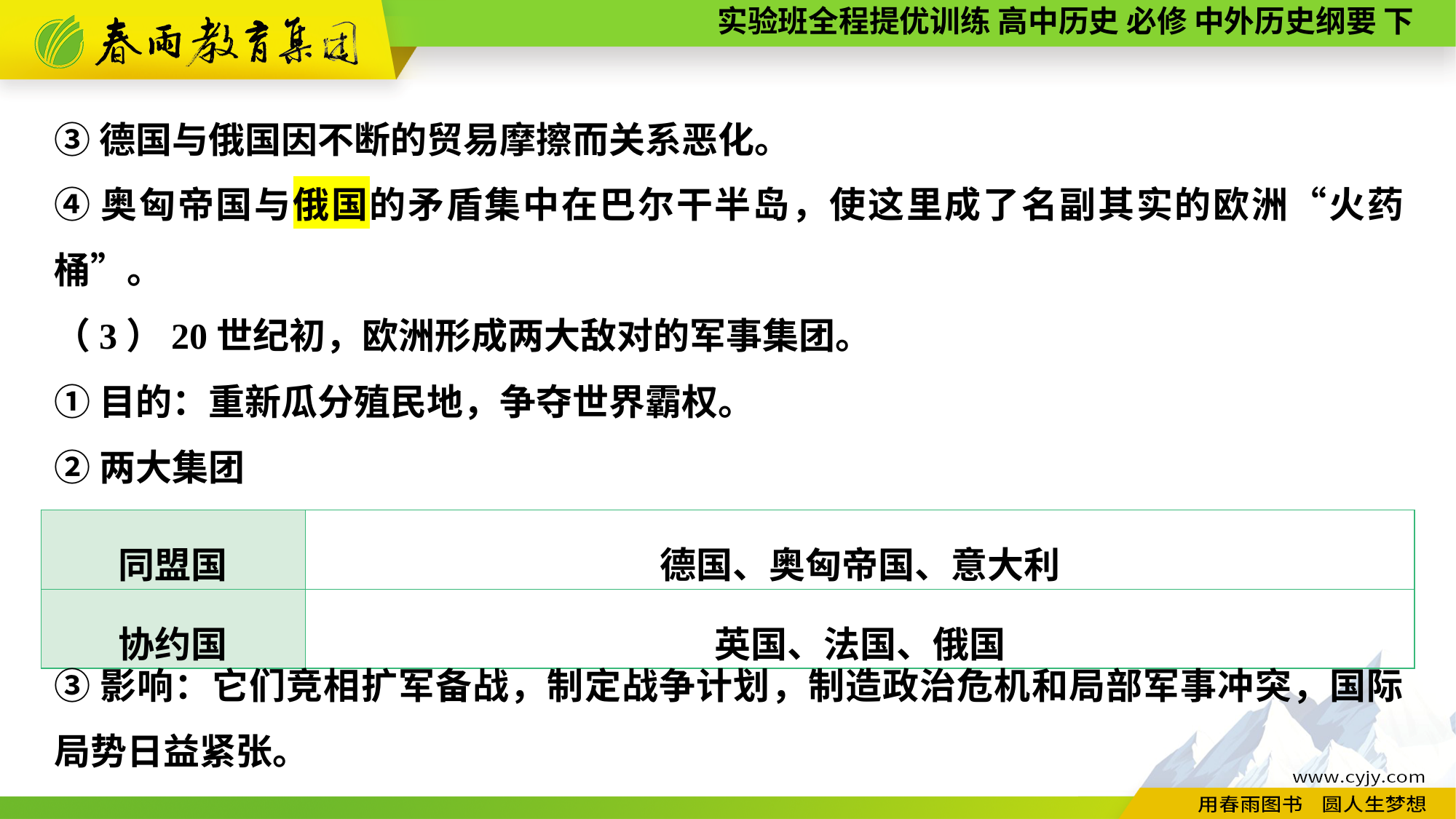

③德国与俄国因不断的贸易摩擦而关系恶化。
④奥匈帝国与俄国的矛盾集中在巴尔干半岛，使这里成了名副其实的欧洲“火药桶”。
（3）20世纪初，欧洲形成两大敌对的军事集团。
①目的：重新瓜分殖民地，争夺世界霸权。
②两大集团
| 同盟国 | 德国、奥匈帝国、意大利 |
| --- | --- |
| 协约国 | 英国、法国、俄国 |
③影响：它们竞相扩军备战，制定战争计划，制造政治危机和局部军事冲突，国际局势日益紧张。